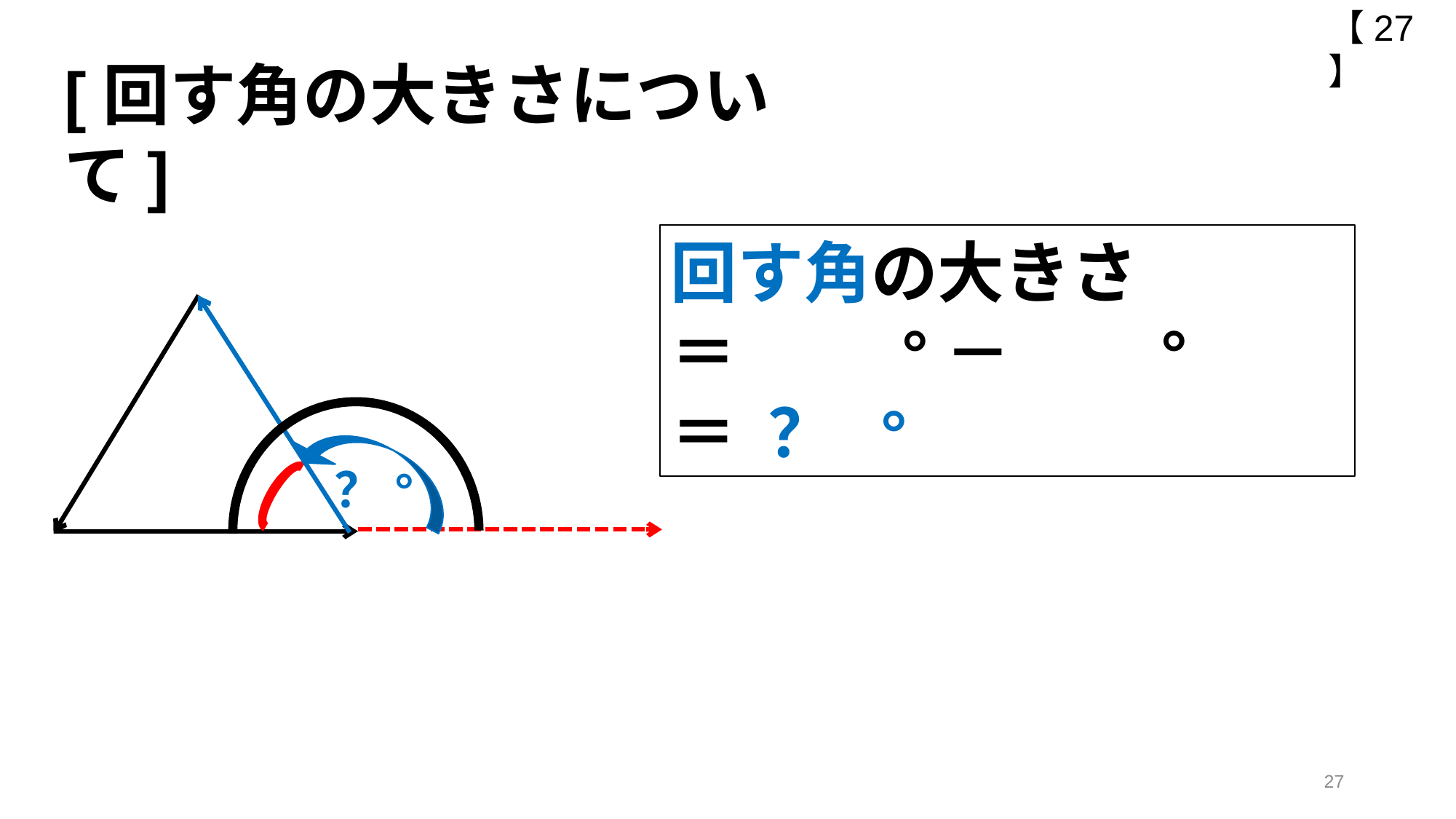

【27】
[回す角の大きさについて]
回す角の大きさ
＝　 　°－　　°
＝  ？  °

？°

27